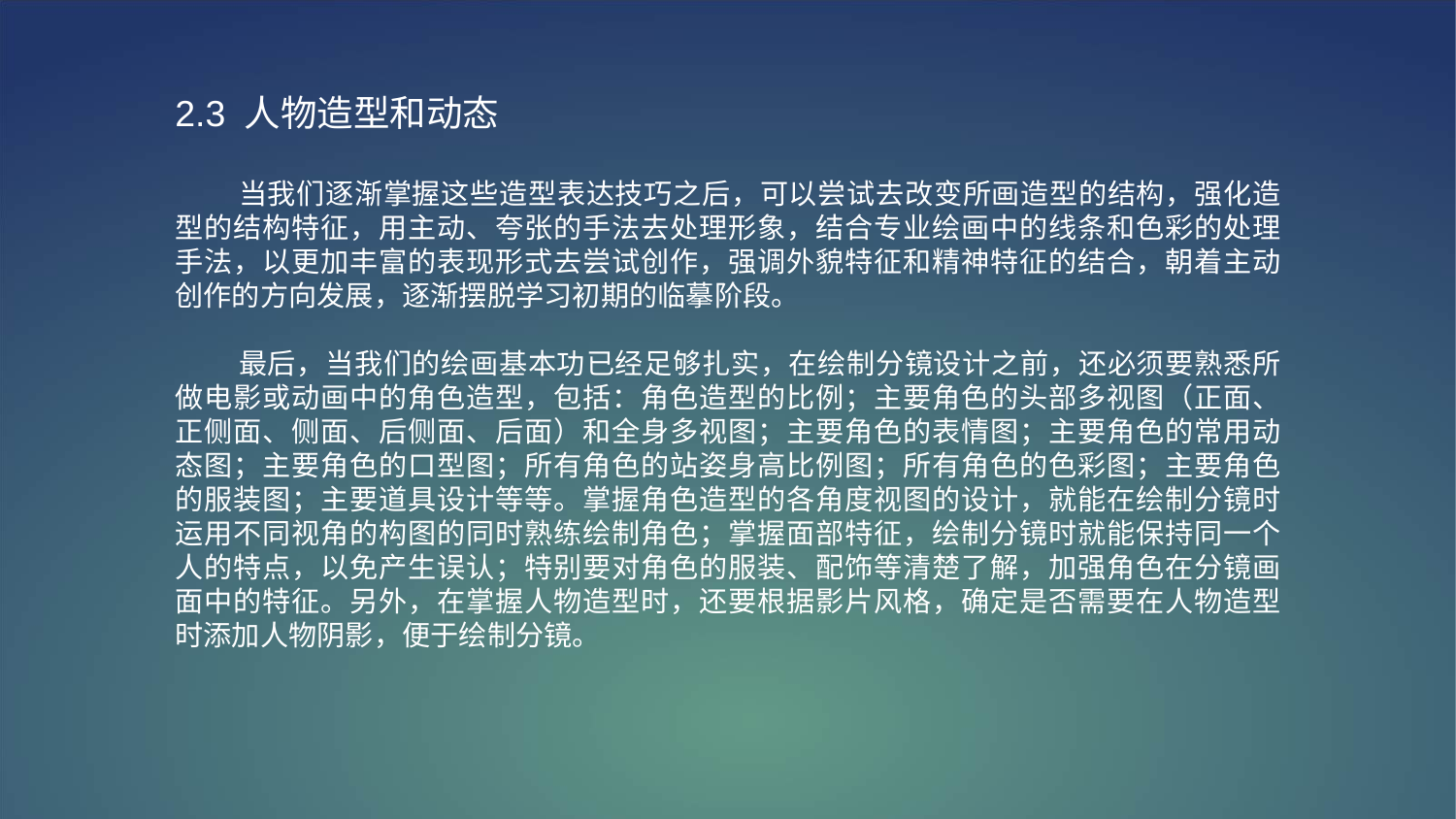

2.3 人物造型和动态
  当我们逐渐掌握这些造型表达技巧之后，可以尝试去改变所画造型的结构，强化造型的结构特征，用主动、夸张的手法去处理形象，结合专业绘画中的线条和色彩的处理手法，以更加丰富的表现形式去尝试创作，强调外貌特征和精神特征的结合，朝着主动创作的方向发展，逐渐摆脱学习初期的临摹阶段。

  最后，当我们的绘画基本功已经足够扎实，在绘制分镜设计之前，还必须要熟悉所做电影或动画中的角色造型，包括：角色造型的比例；主要角色的头部多视图（正面、正侧面、侧面、后侧面、后面）和全身多视图；主要角色的表情图；主要角色的常用动态图；主要角色的口型图；所有角色的站姿身高比例图；所有角色的色彩图；主要角色的服装图；主要道具设计等等。掌握角色造型的各角度视图的设计，就能在绘制分镜时运用不同视角的构图的同时熟练绘制角色；掌握面部特征，绘制分镜时就能保持同一个人的特点，以免产生误认；特别要对角色的服装、配饰等清楚了解，加强角色在分镜画面中的特征。另外，在掌握人物造型时，还要根据影片风格，确定是否需要在人物造型时添加人物阴影，便于绘制分镜。